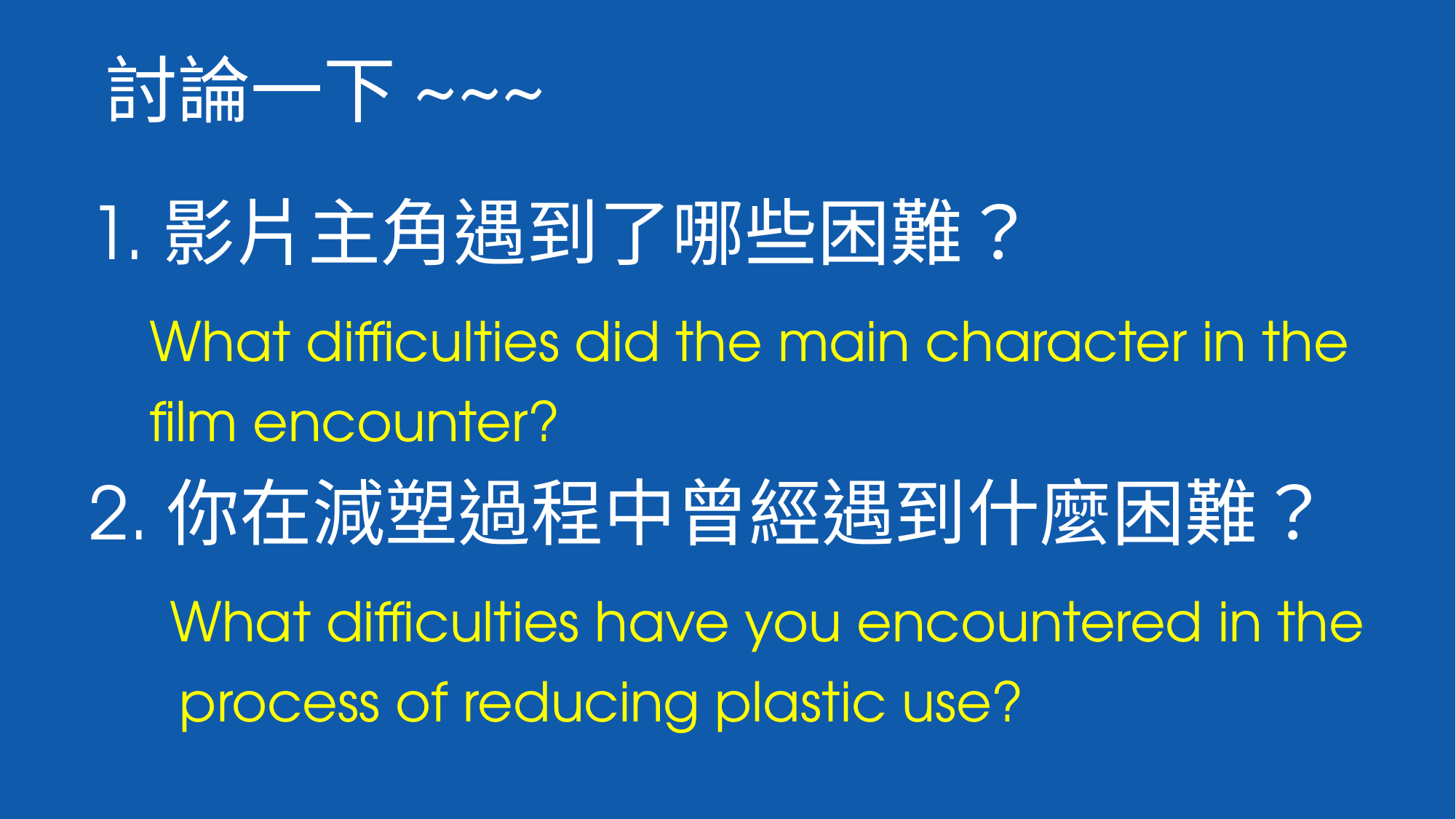

討論一下~~~
1.影片主角遇到了哪些困難？
   What difficulties did the main character in the
    film encounter?
2.你在減塑過程中曾經遇到什麼困難？
    What difficulties have you encountered in the
      process of reducing plastic use?